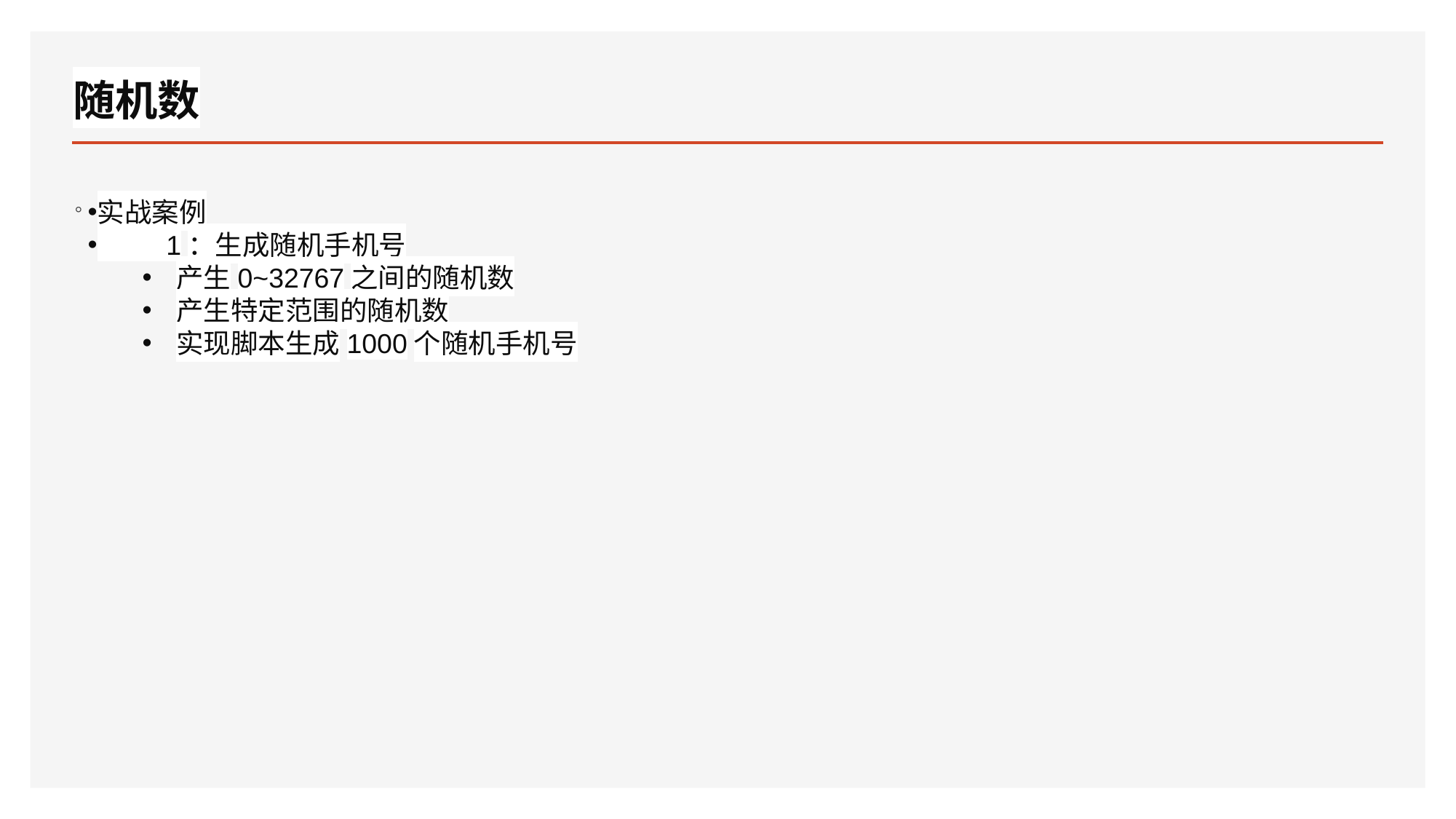

# 随机数
。
实战案例
         1：生成随机手机号
产生0~32767之间的随机数
产生特定范围的随机数
实现脚本生成1000个随机手机号